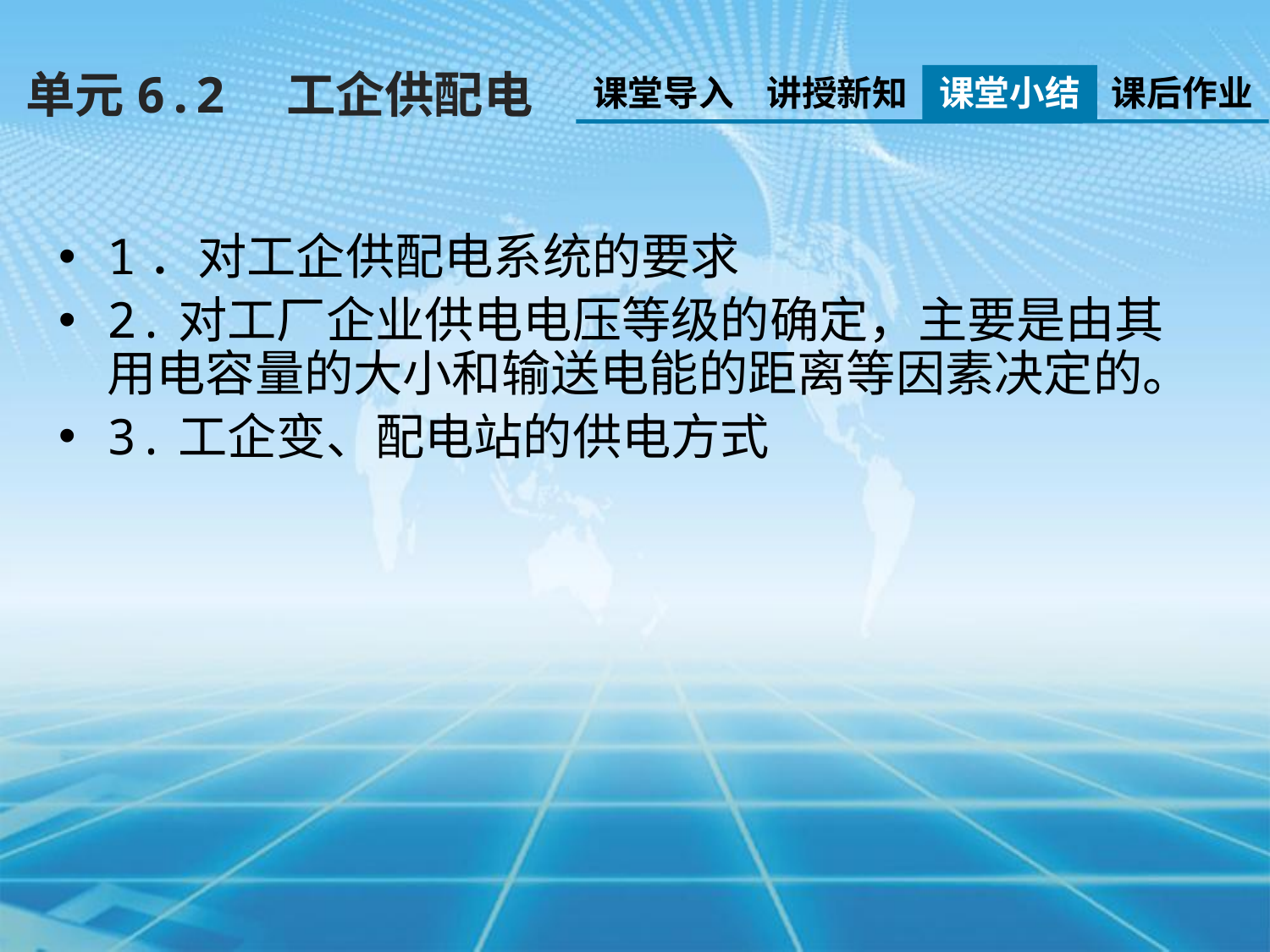

单元6.2　工企供配电
课堂导入
讲授新知
课堂小结
课后作业
1．对工企供配电系统的要求
2.对工厂企业供电电压等级的确定，主要是由其用电容量的大小和输送电能的距离等因素决定的。
3.工企变、配电站的供电方式